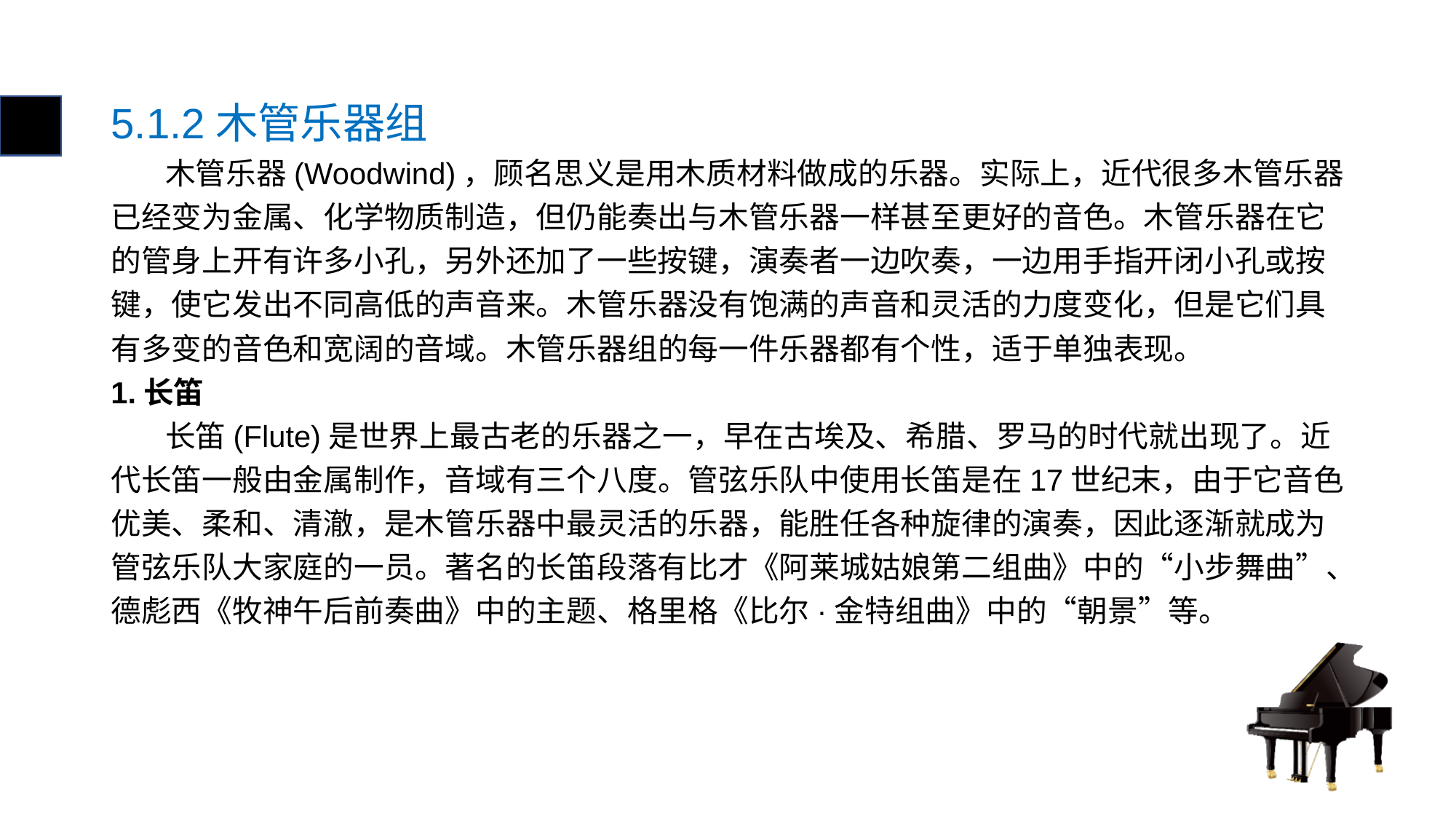

# 5.1.2木管乐器组
       木管乐器(Woodwind)，顾名思义是用木质材料做成的乐器。实际上，近代很多木管乐器已经变为金属、化学物质制造，但仍能奏出与木管乐器一样甚至更好的音色。木管乐器在它的管身上开有许多小孔，另外还加了一些按键，演奏者一边吹奏，一边用手指开闭小孔或按键，使它发出不同高低的声音来。木管乐器没有饱满的声音和灵活的力度变化，但是它们具有多变的音色和宽阔的音域。木管乐器组的每一件乐器都有个性，适于单独表现。
1.长笛
       长笛(Flute)是世界上最古老的乐器之一，早在古埃及、希腊、罗马的时代就出现了。近代长笛一般由金属制作，音域有三个八度。管弦乐队中使用长笛是在17世纪末，由于它音色优美、柔和、清澈，是木管乐器中最灵活的乐器，能胜任各种旋律的演奏，因此逐渐就成为管弦乐队大家庭的一员。著名的长笛段落有比才《阿莱城姑娘第二组曲》中的“小步舞曲”、德彪西《牧神午后前奏曲》中的主题、格里格《比尔·金特组曲》中的“朝景”等。